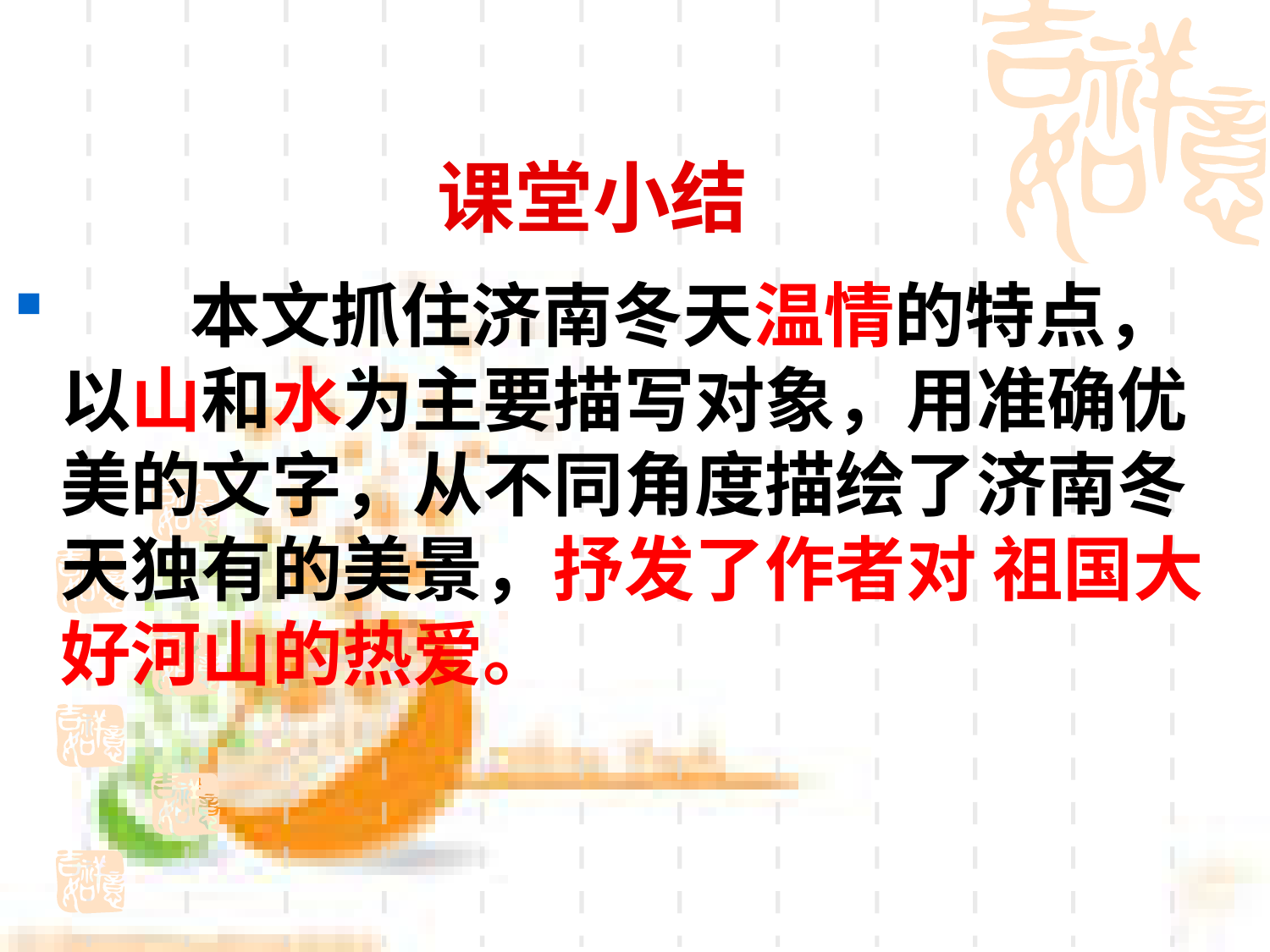

# 课堂小结
       本文抓住济南冬天温情的特点，以山和水为主要描写对象，用准确优美的文字，从不同角度描绘了济南冬天独有的美景，抒发了作者对 祖国大好河山的热爱。